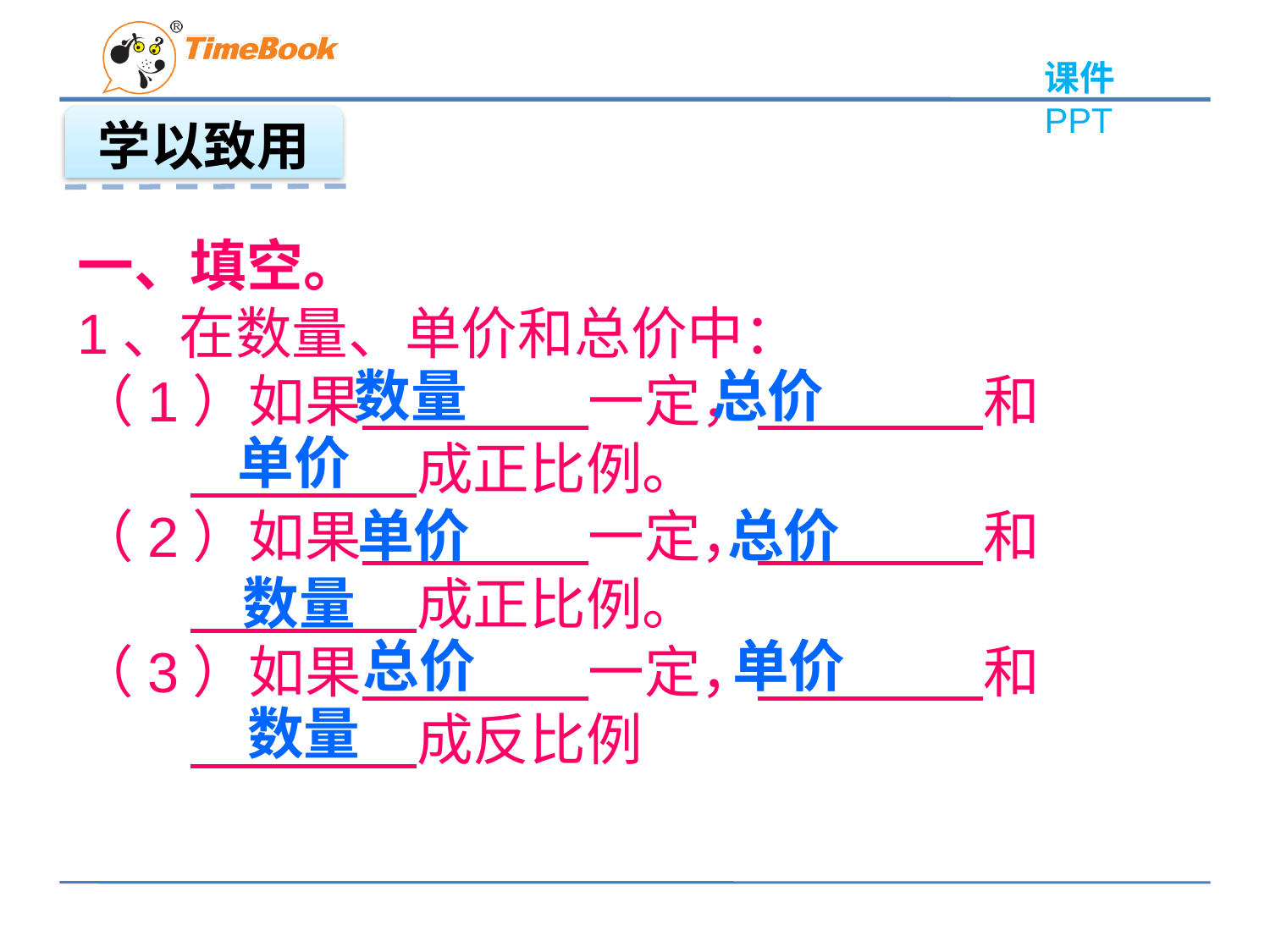

学以致用
一、填空。
1、在数量、单价和总价中：
（1）如果　　　　一定，　　　　和
　　　　　　成正比例。
（2）如果　　　　一定，　　　　和
　　　　　　成正比例。
（3）如果　　　　一定，　　　　和
　　　　　　成反比例
        数量                   总价
单价

        单价                    总价
数量
        总价                    单价
数量